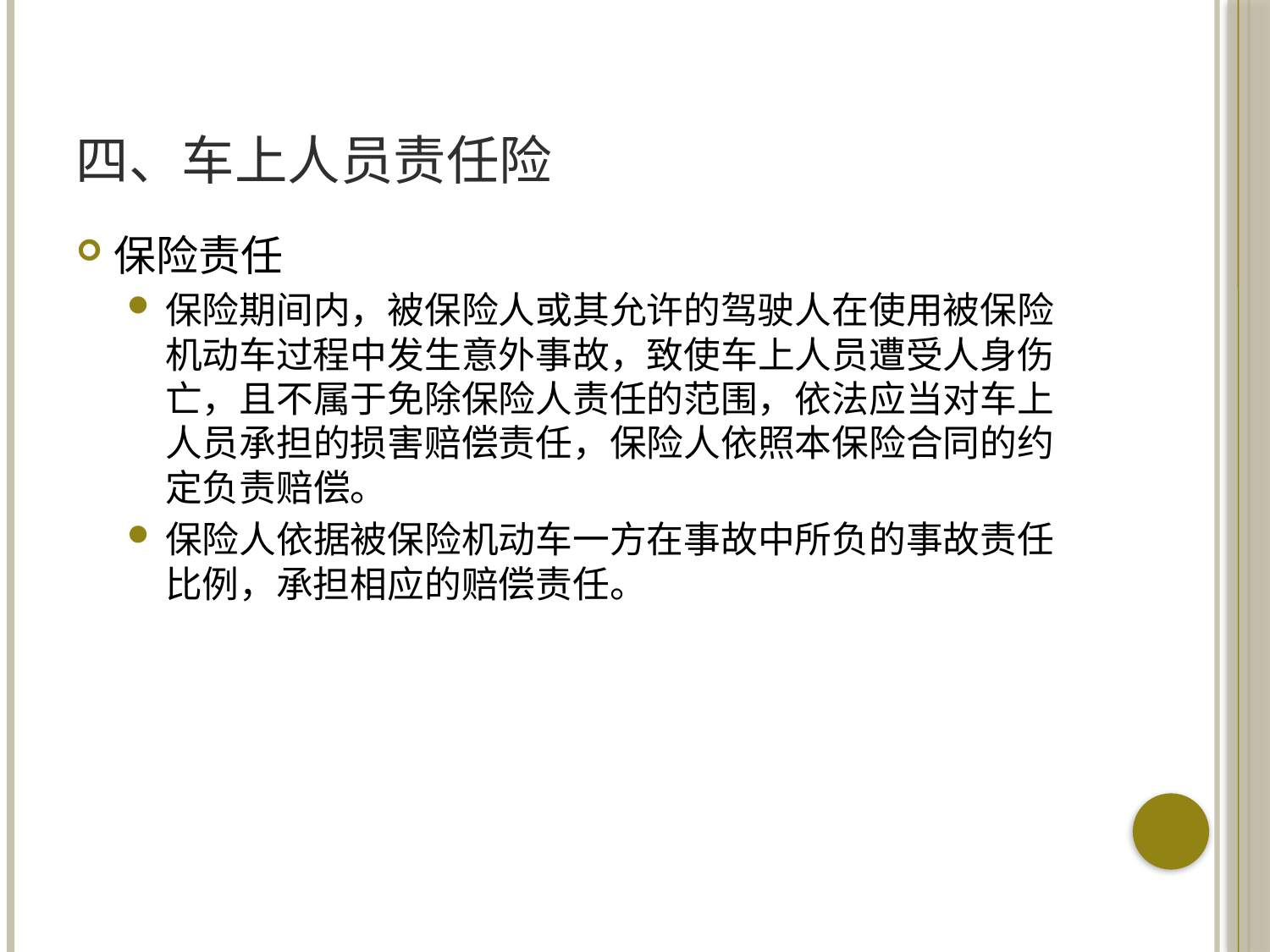

# 四、车上人员责任险
保险责任
保险期间内，被保险人或其允许的驾驶人在使用被保险机动车过程中发生意外事故，致使车上人员遭受人身伤亡，且不属于免除保险人责任的范围，依法应当对车上人员承担的损害赔偿责任，保险人依照本保险合同的约定负责赔偿。
保险人依据被保险机动车一方在事故中所负的事故责任比例，承担相应的赔偿责任。